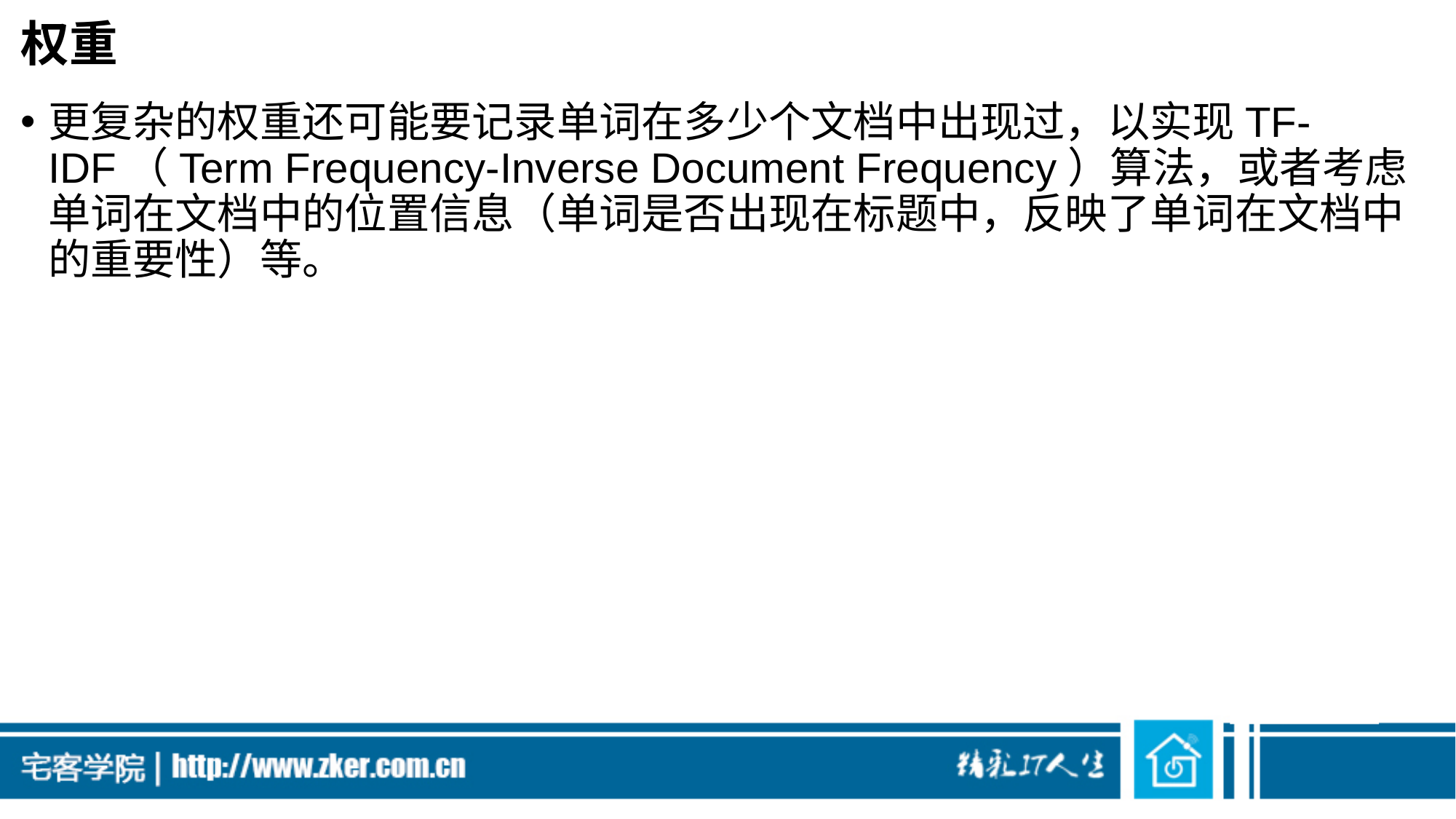

# 权重
更复杂的权重还可能要记录单词在多少个文档中出现过，以实现TF-IDF（Term Frequency-Inverse Document Frequency）算法，或者考虑单词在文档中的位置信息（单词是否出现在标题中，反映了单词在文档中的重要性）等。